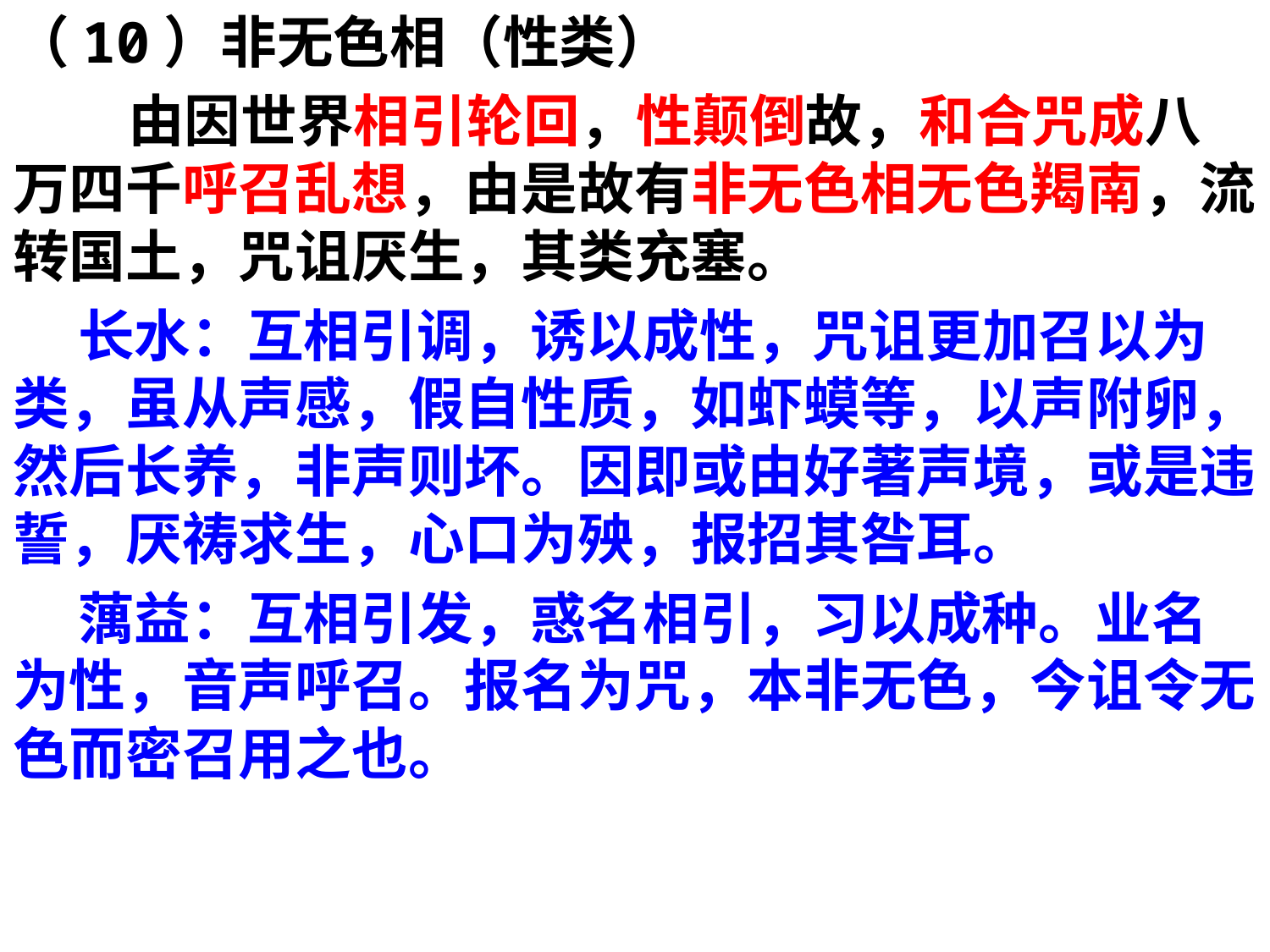

（10）非无色相（性类）
        由因世界相引轮回，性颠倒故，和合咒成八万四千呼召乱想，由是故有非无色相无色羯南，流转国土，咒诅厌生，其类充塞。
    长水：互相引调，诱以成性，咒诅更加召以为类，虽从声感，假自性质，如虾蟆等，以声附卵，然后长养，非声则坏。因即或由好著声境，或是违誓，厌祷求生，心口为殃，报招其咎耳。
    蕅益：互相引发，惑名相引，习以成种。业名为性，音声呼召。报名为咒，本非无色，今诅令无色而密召用之也。